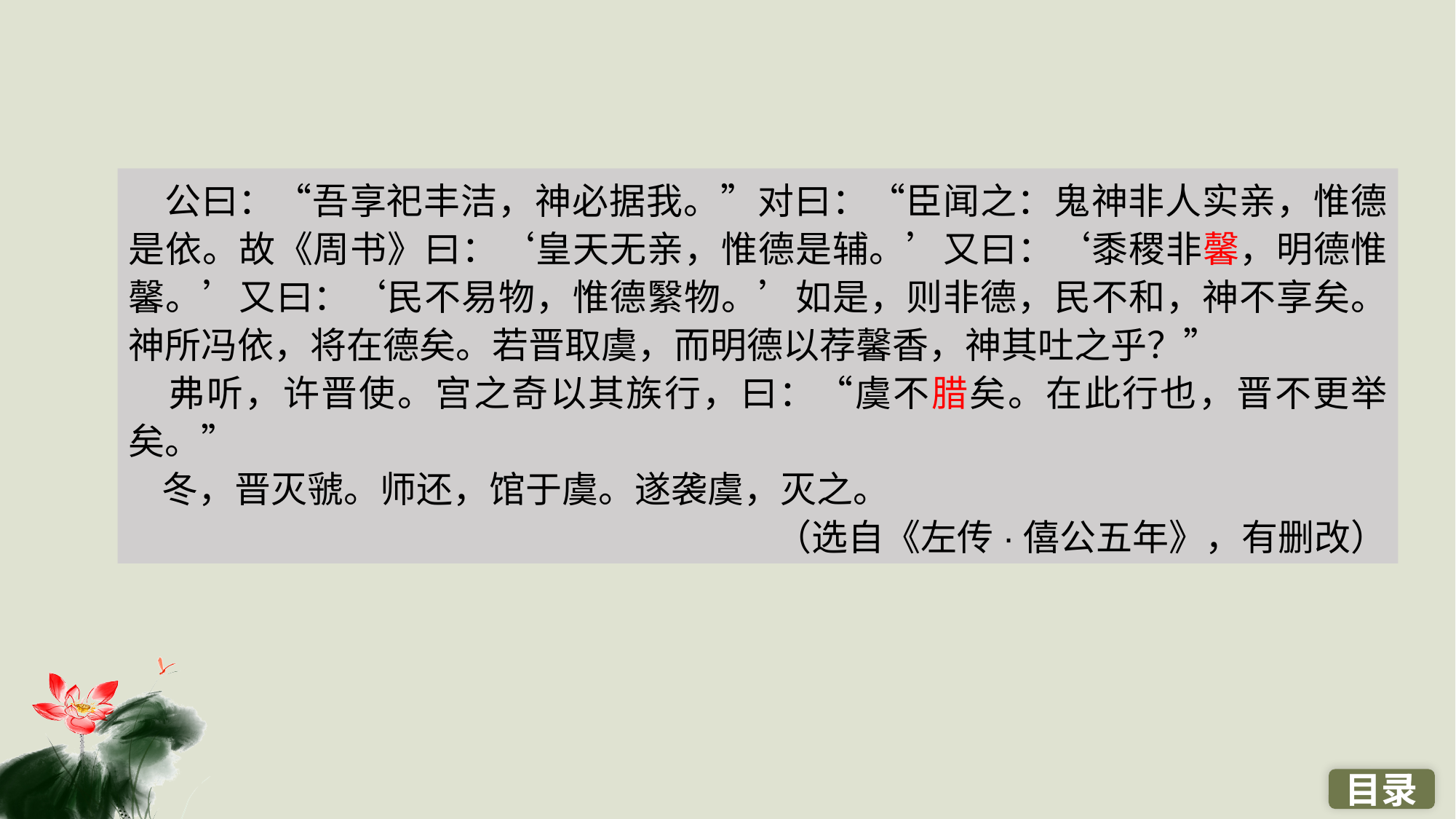

公曰：“吾享祀丰洁，神必据我。”对曰：“臣闻之：鬼神非人实亲，惟德是依。故《周书》曰：‘皇天无亲，惟德是辅。’又曰：‘黍稷非馨，明德惟馨。’又曰：‘民不易物，惟德繄物。’如是，则非德，民不和，神不享矣。神所冯依，将在德矣。若晋取虞，而明德以荐馨香，神其吐之乎？”
   弗听，许晋使。宫之奇以其族行，曰：“虞不腊矣。在此行也，晋不更举矣。”
   冬，晋灭虢。师还，馆于虞。遂袭虞，灭之。
（选自《左传·僖公五年》，有删改）